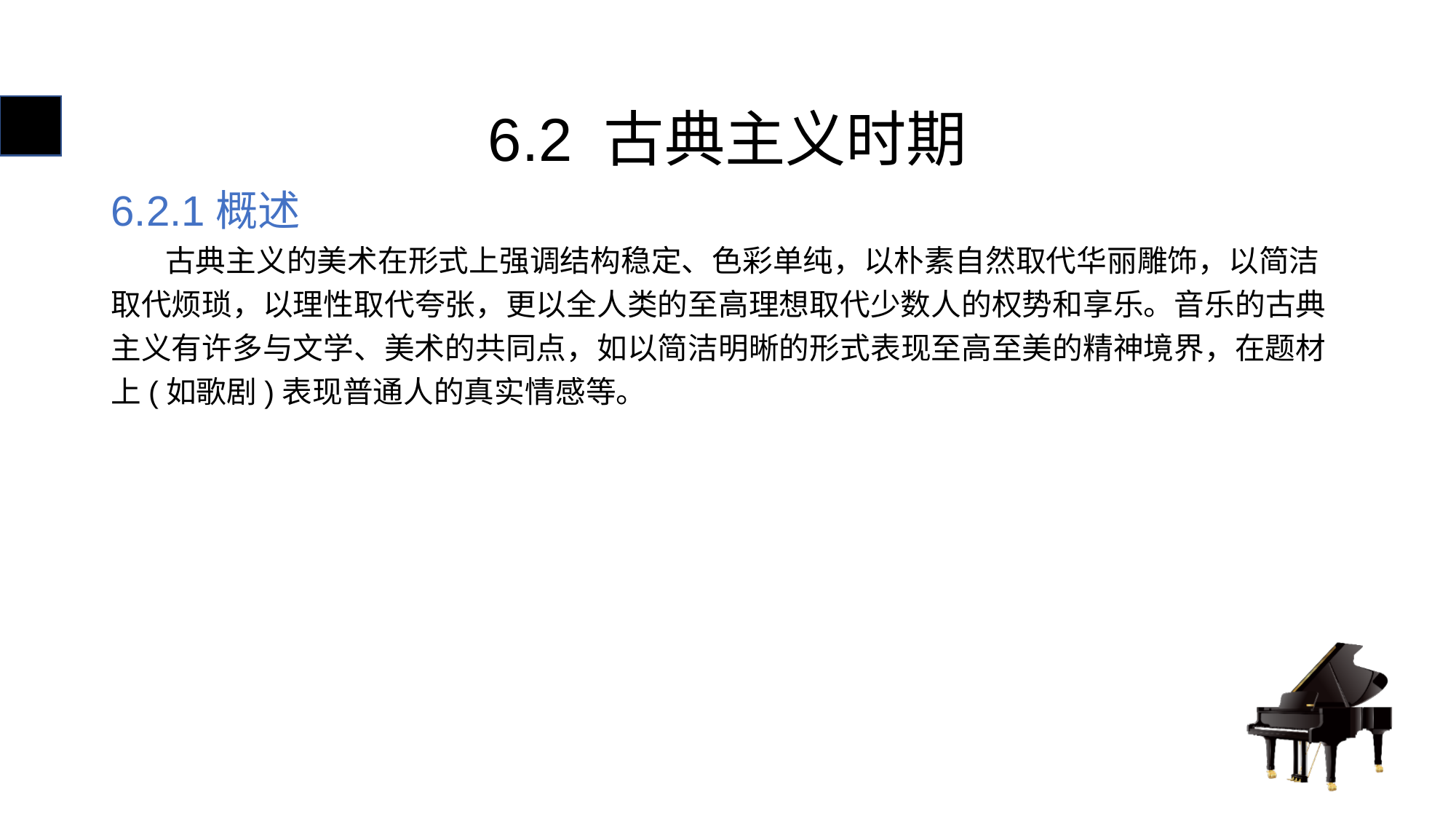

# 6.2 古典主义时期
6.2.1概述
       古典主义的美术在形式上强调结构稳定、色彩单纯，以朴素自然取代华丽雕饰，以简洁取代烦琐，以理性取代夸张，更以全人类的至高理想取代少数人的权势和享乐。音乐的古典主义有许多与文学、美术的共同点，如以简洁明晰的形式表现至高至美的精神境界，在题材上(如歌剧)表现普通人的真实情感等。